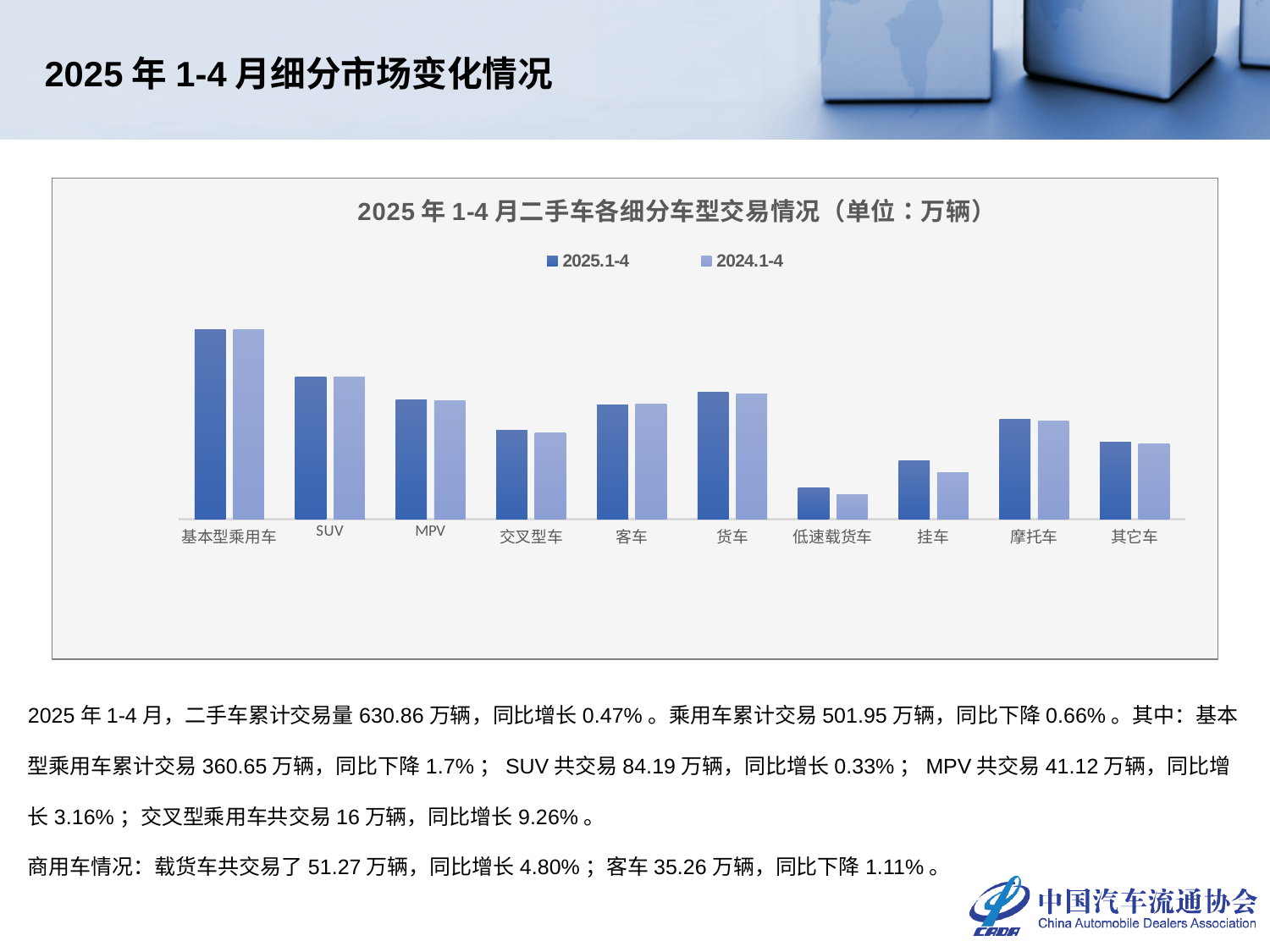

2025年1-4月细分市场变化情况

### Chart: 2025年1-4月二手车各细分车型交易情况（单位：万辆）

| Category | 2025.1-4 | 2024.1-4 |
|---|---|---|
| 基本型乘用车 | 360.6493 | 366.8721 |
| SUV | 84.1905 | 83.9101 |
| MPV | 41.1179 | 39.8592 |
| 交叉型车 | 15.9964 | 14.6409 |
| 客车 | 35.2628 | 35.6575 |
| 货车 | 51.2705 | 48.9236 |
| 低速载货车 | 2.6189 | 2.1286 |
| 挂车 | 6.2098 | 4.3039 |
| 摩托车 | 22.5399 | 21.3017 |
| 其它车 | 11.0065 | 10.3314 |
2025年1-4月，二手车累计交易量630.86万辆，同比增长0.47%。乘用车累计交易501.95万辆，同比下降0.66%。其中：基本型乘用车累计交易360.65万辆，同比下降1.7%；SUV共交易84.19万辆，同比增长0.33%；MPV共交易41.12万辆，同比增长3.16%；交叉型乘用车共交易16万辆，同比增长9.26%。
商用车情况：载货车共交易了51.27万辆，同比增长4.80%；客车35.26万辆，同比下降1.11%。